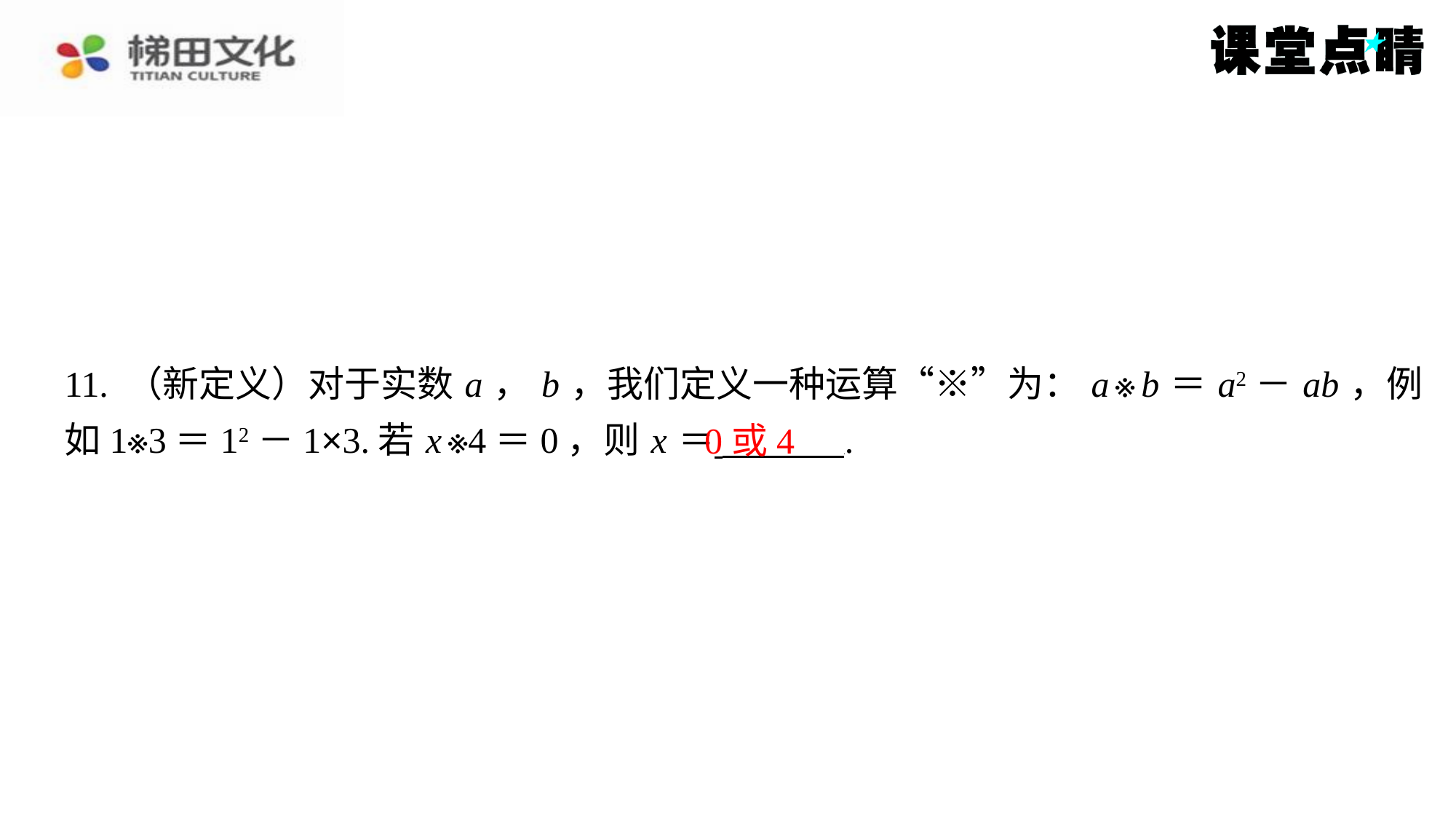

11. （新定义）对于实数 a ， b ，我们定义一种运算“※”为： a ※ b ＝ a2－ ab ，例
如1※3＝12－1×3.若 x ※4＝0，则 x ＝                    ⁠.
0或4